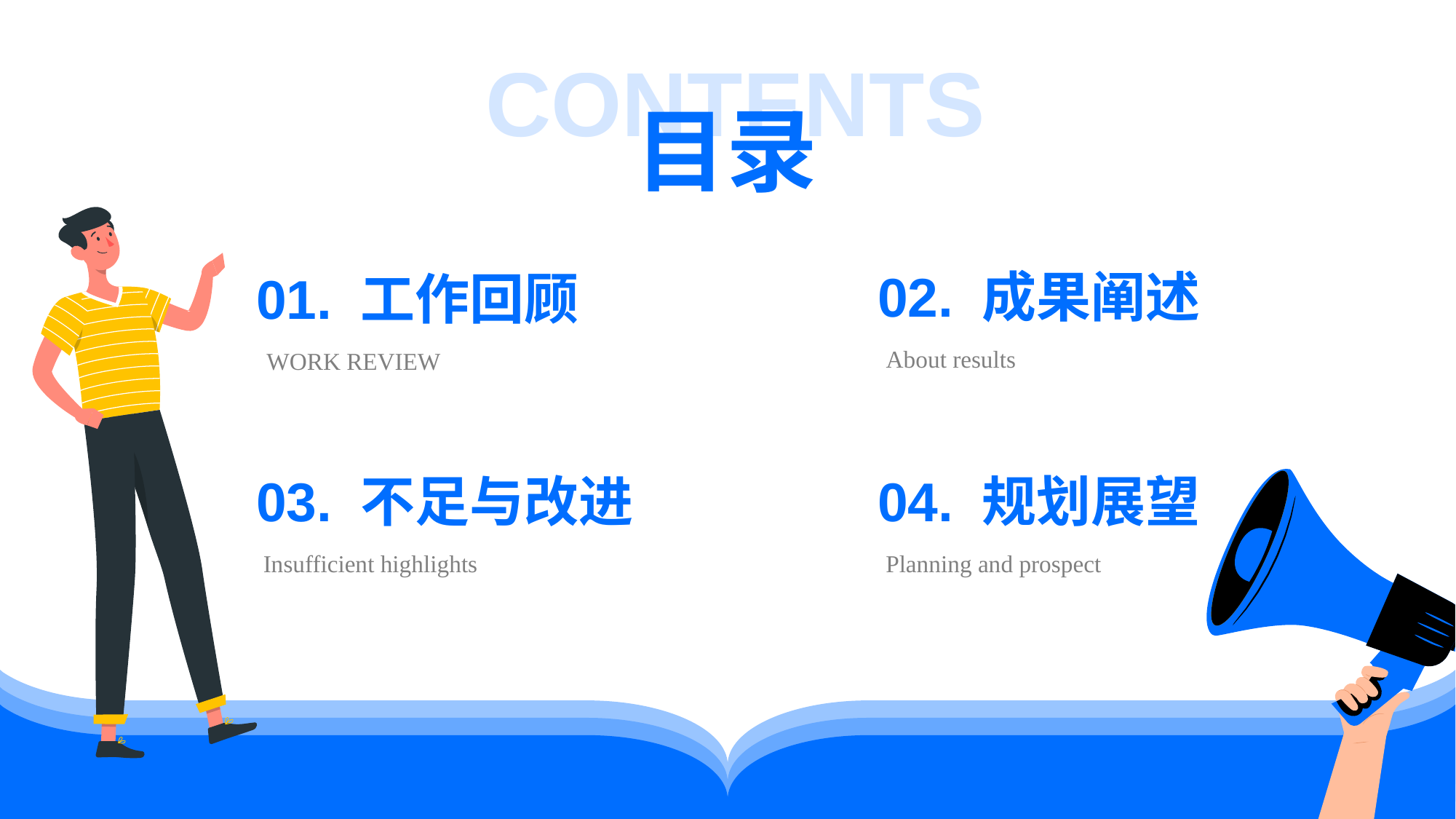

CONTENTS
目录

02. 成果阐述
About results
01. 工作回顾
WORK REVIEW
03. 不足与改进
Insufficient highlights
04. 规划展望
Planning and prospect